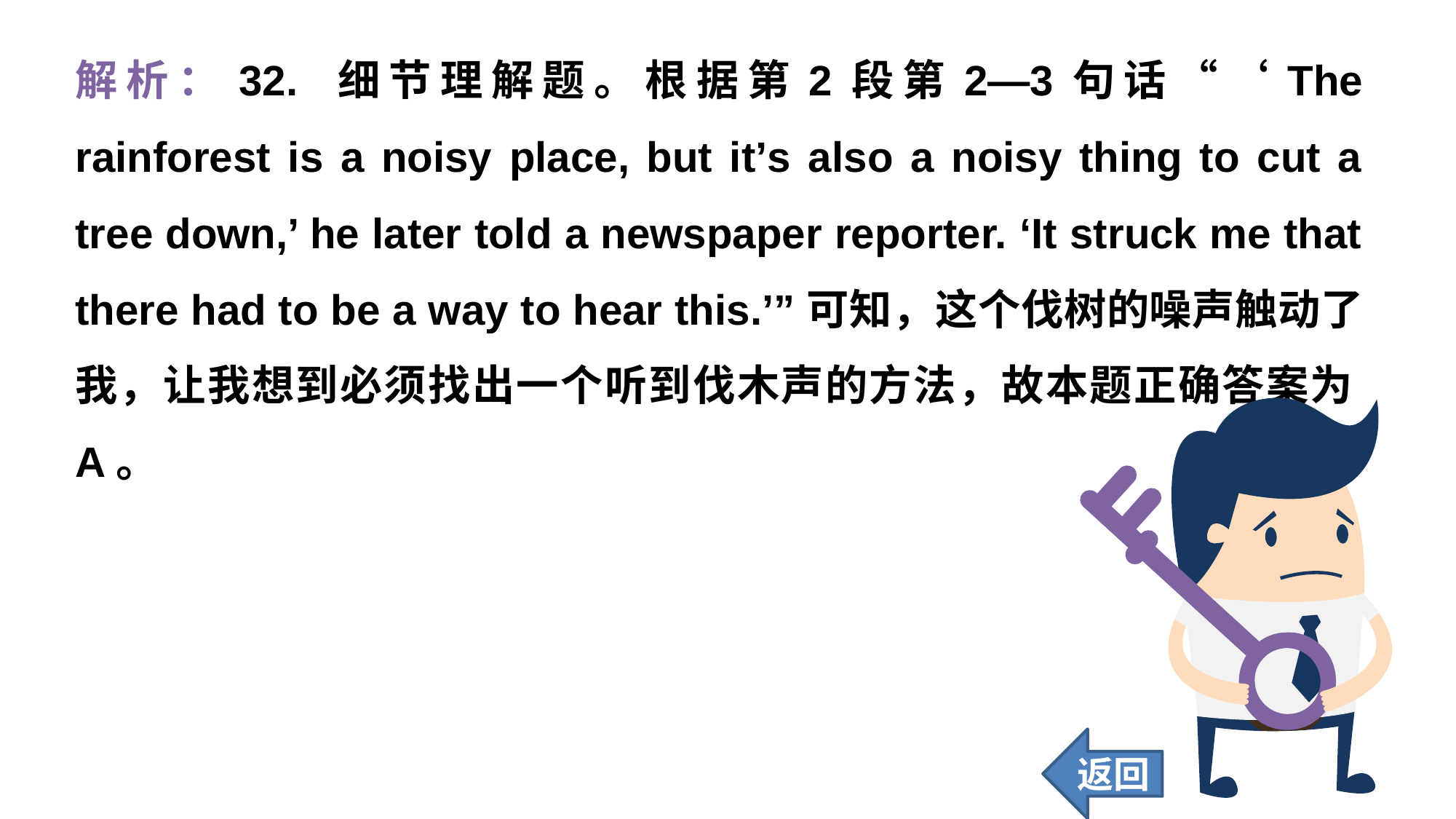

解析：32. 细节理解题。根据第2段第2—3句话“‘The rainforest is a noisy place, but it’s also a noisy thing to cut a tree down,’ he later told a newspaper reporter. ‘It struck me that there had to be a way to hear this.’”可知，这个伐树的噪声触动了我，让我想到必须找出一个听到伐木声的方法，故本题正确答案为A。

返回
340